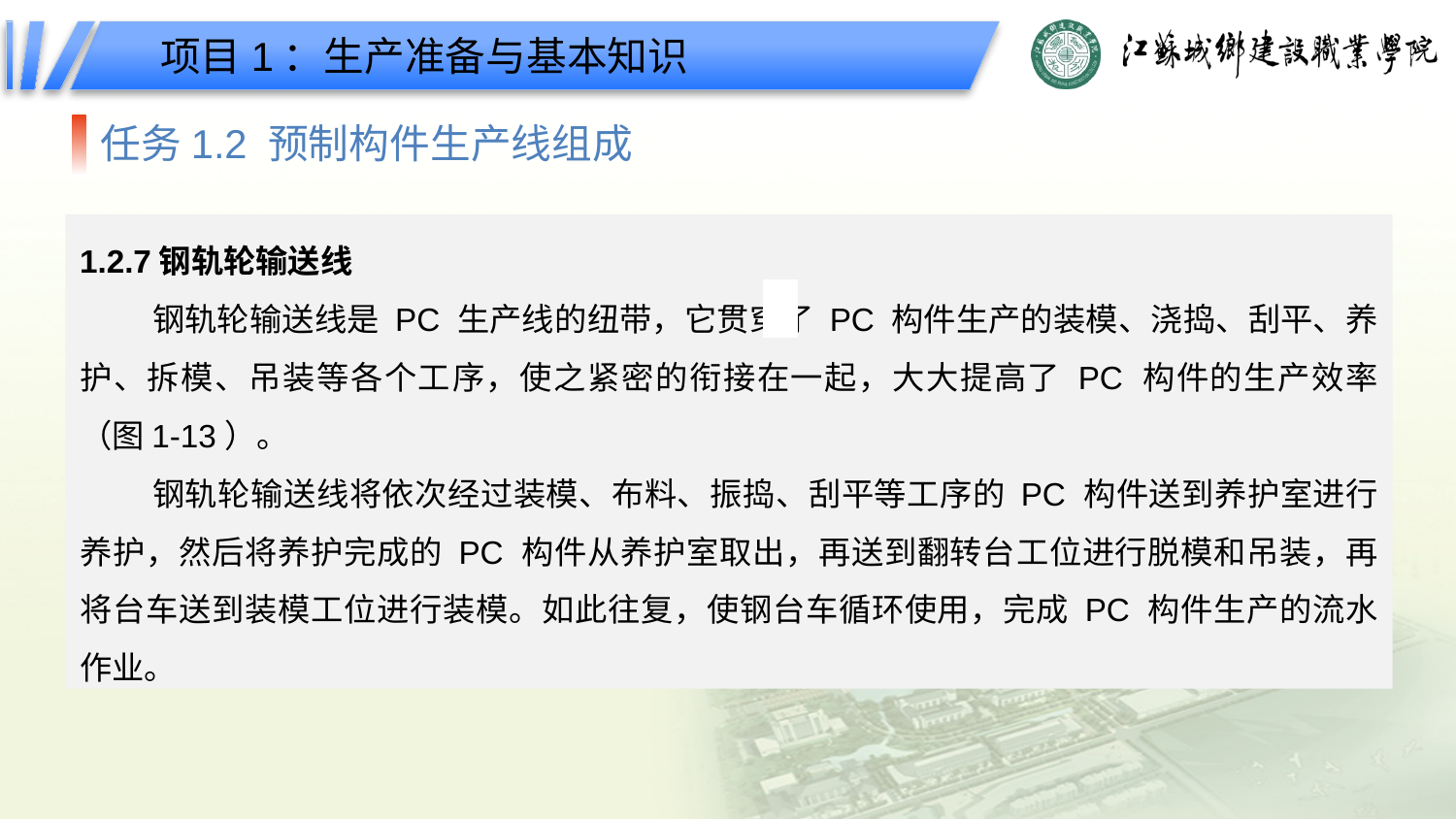

项目1：生产准备与基本知识
任务1.2 预制构件生产线组成

1.2.7钢轨轮输送线
钢轨轮输送线是 PC 生产线的纽带，它贯穿了 PC 构件生产的装模、浇捣、刮平、养护、拆模、吊装等各个工序，使之紧密的衔接在一起，大大提高了 PC 构件的生产效率（图1-13）。
钢轨轮输送线将依次经过装模、布料、振捣、刮平等工序的 PC 构件送到养护室进行养护，然后将养护完成的 PC 构件从养护室取出，再送到翻转台工位进行脱模和吊装，再将台车送到装模工位进行装模。如此往复，使钢台车循环使用，完成 PC 构件生产的流水作业。
|  |  |
| --- | --- |
|  |  |